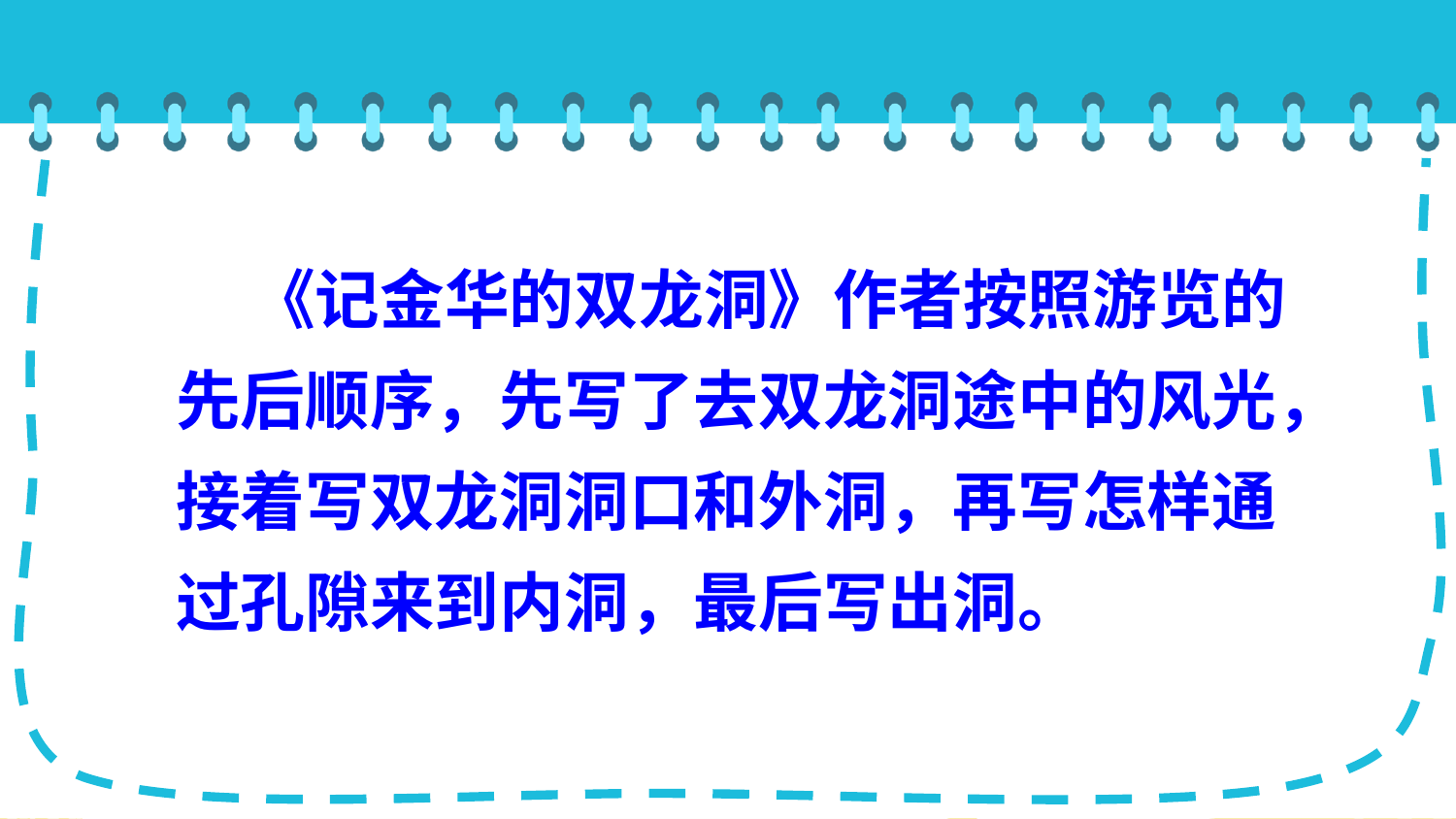

《记金华的双龙洞》作者按照游览的先后顺序，先写了去双龙洞途中的风光，接着写双龙洞洞口和外洞，再写怎样通过孔隙来到内洞，最后写出洞。